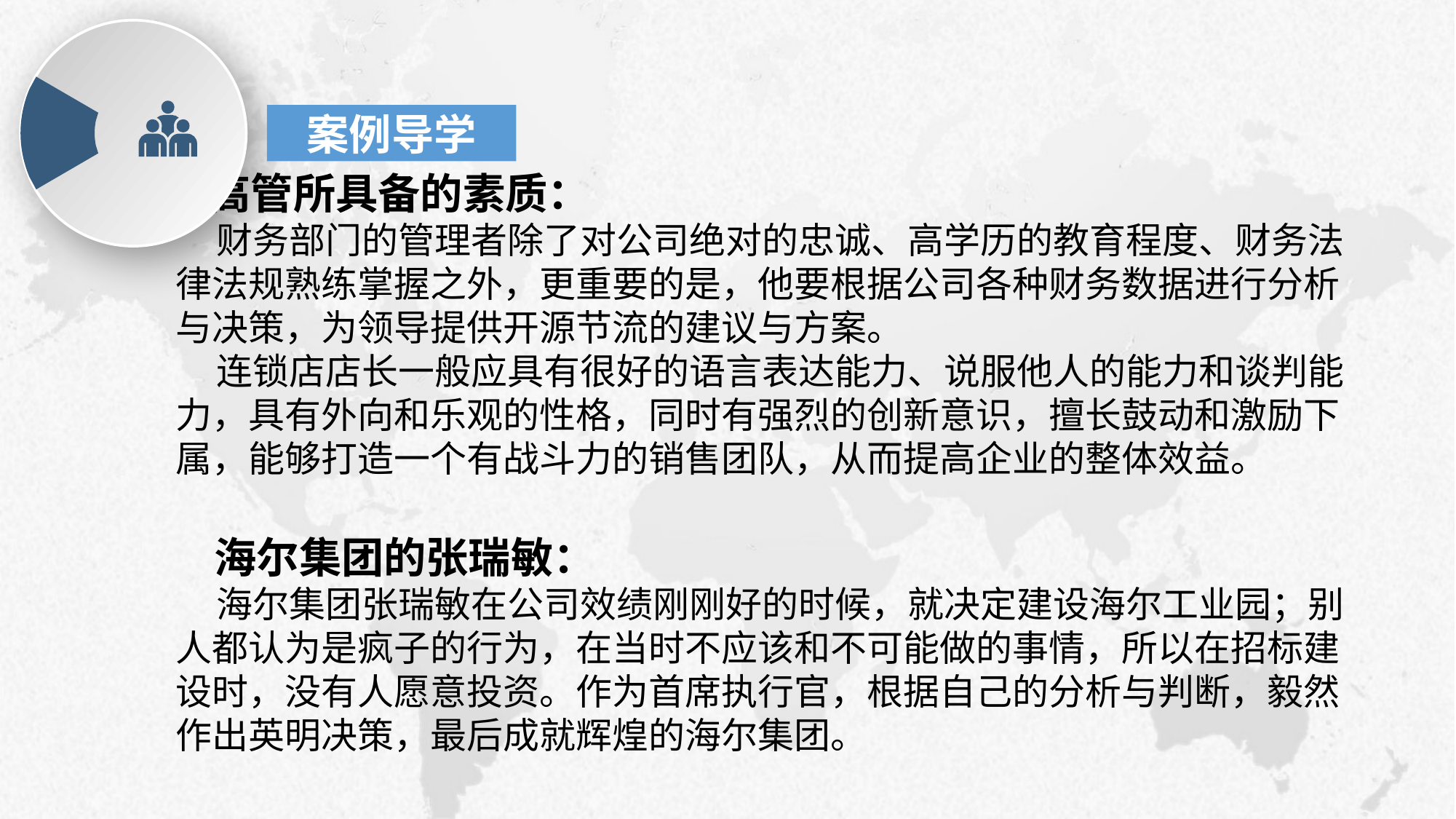

案例导学
   高管所具备的素质：
    财务部门的管理者除了对公司绝对的忠诚、高学历的教育程度、财务法律法规熟练掌握之外，更重要的是，他要根据公司各种财务数据进行分析与决策，为领导提供开源节流的建议与方案。
    连锁店店长一般应具有很好的语言表达能力、说服他人的能力和谈判能力，具有外向和乐观的性格，同时有强烈的创新意识，擅长鼓动和激励下属，能够打造一个有战斗力的销售团队，从而提高企业的整体效益。

   海尔集团的张瑞敏：
    海尔集团张瑞敏在公司效绩刚刚好的时候，就决定建设海尔工业园；别人都认为是疯子的行为，在当时不应该和不可能做的事情，所以在招标建设时，没有人愿意投资。作为首席执行官，根据自己的分析与判断，毅然作出英明决策，最后成就辉煌的海尔集团。